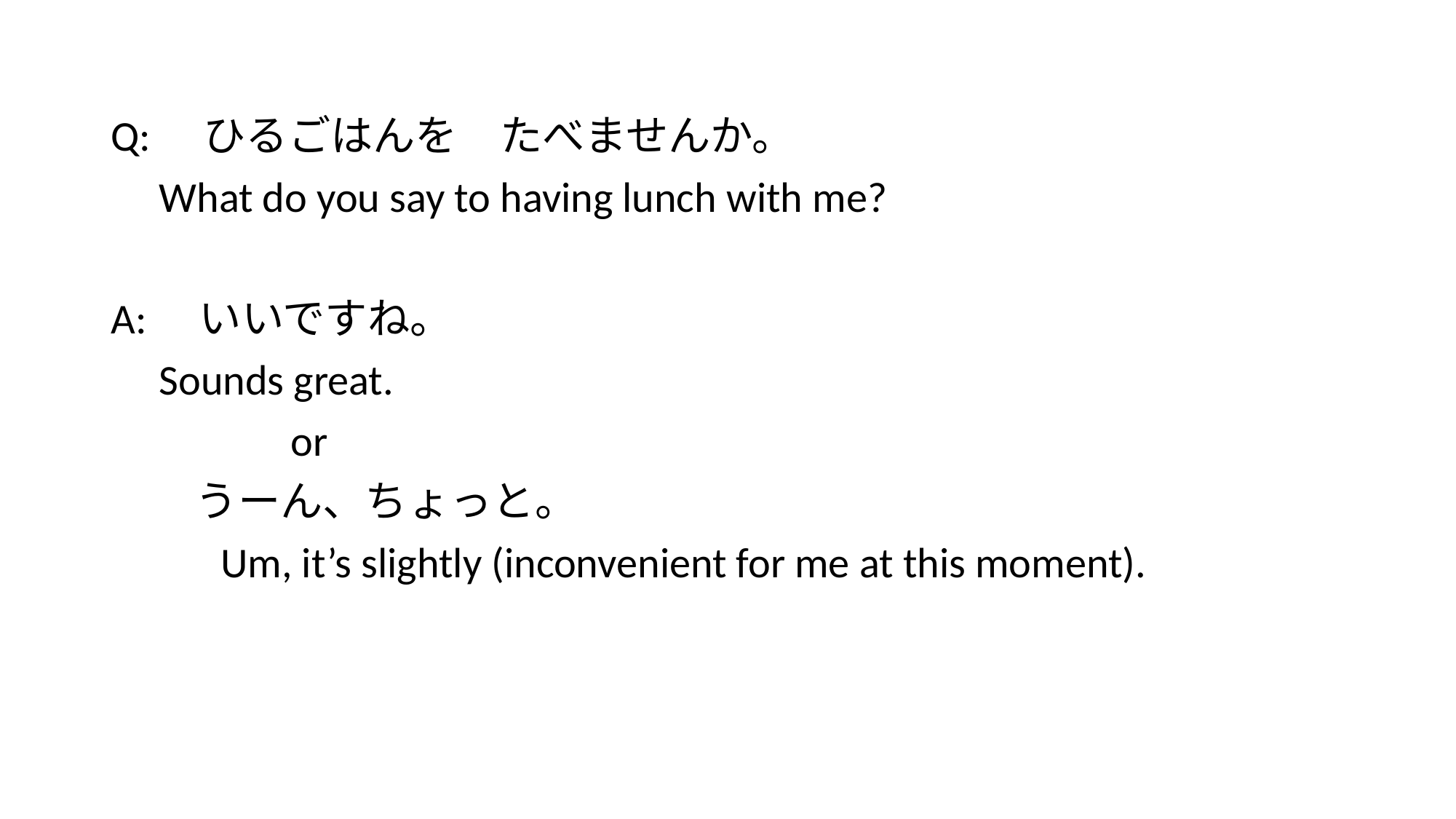

#
Q:　ひるごはんを　たべませんか。
     What do you say to having lunch with me?

A:　いいですね。
     Sounds great.
　　　　or
　　うーん、ちょっと。
     　Um, it’s slightly (inconvenient for me at this moment).